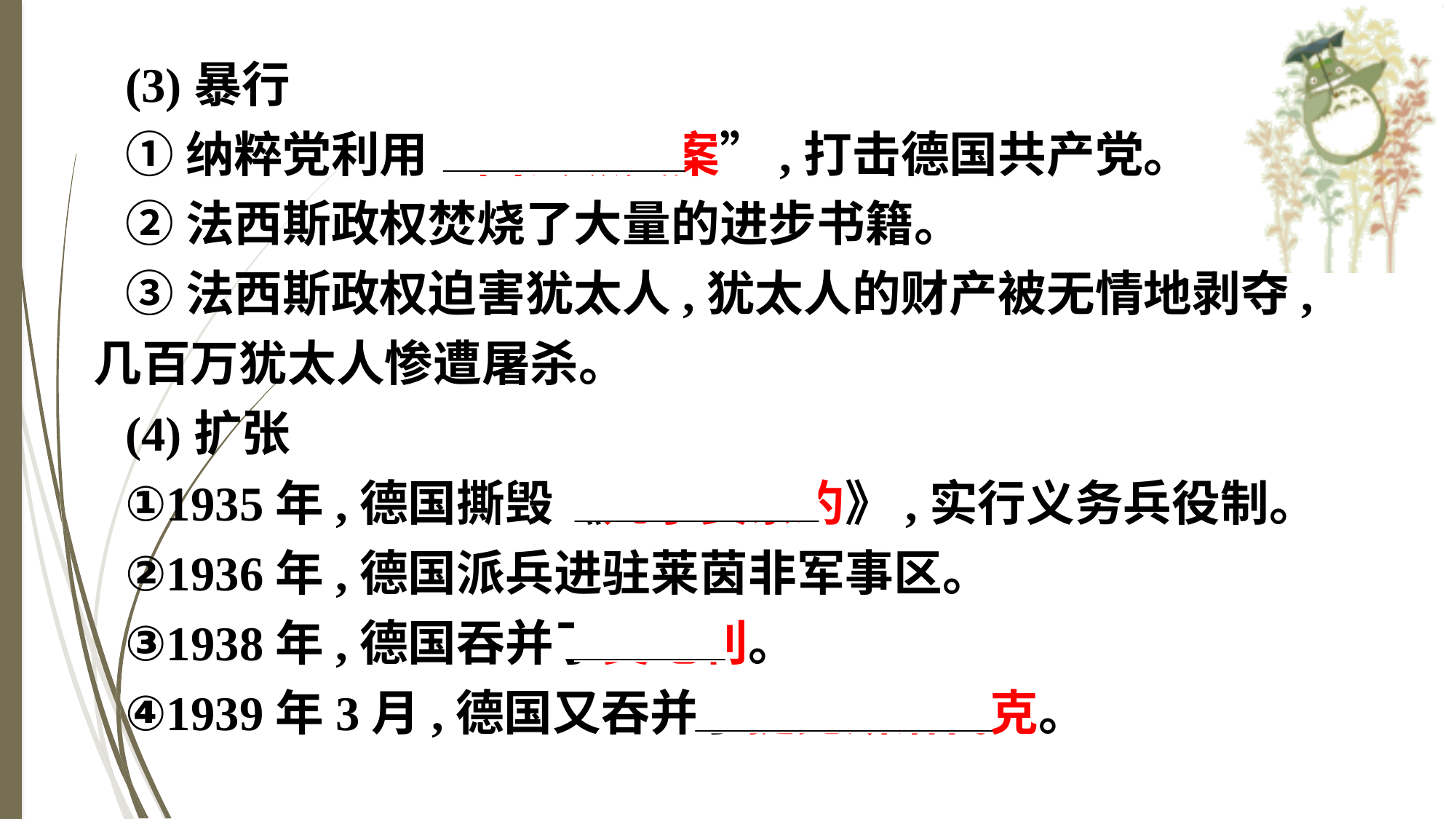

(3)暴行
①纳粹党利用“国会纵火案”,打击德国共产党。
②法西斯政权焚烧了大量的进步书籍。
③法西斯政权迫害犹太人,犹太人的财产被无情地剥夺,几百万犹太人惨遭屠杀。
(4)扩张
①1935年,德国撕毁《凡尔赛条约》,实行义务兵役制。
②1936年,德国派兵进驻莱茵非军事区。
③1938年,德国吞并了奥地利。
④1939年3月,德国又吞并了捷克斯洛伐克。